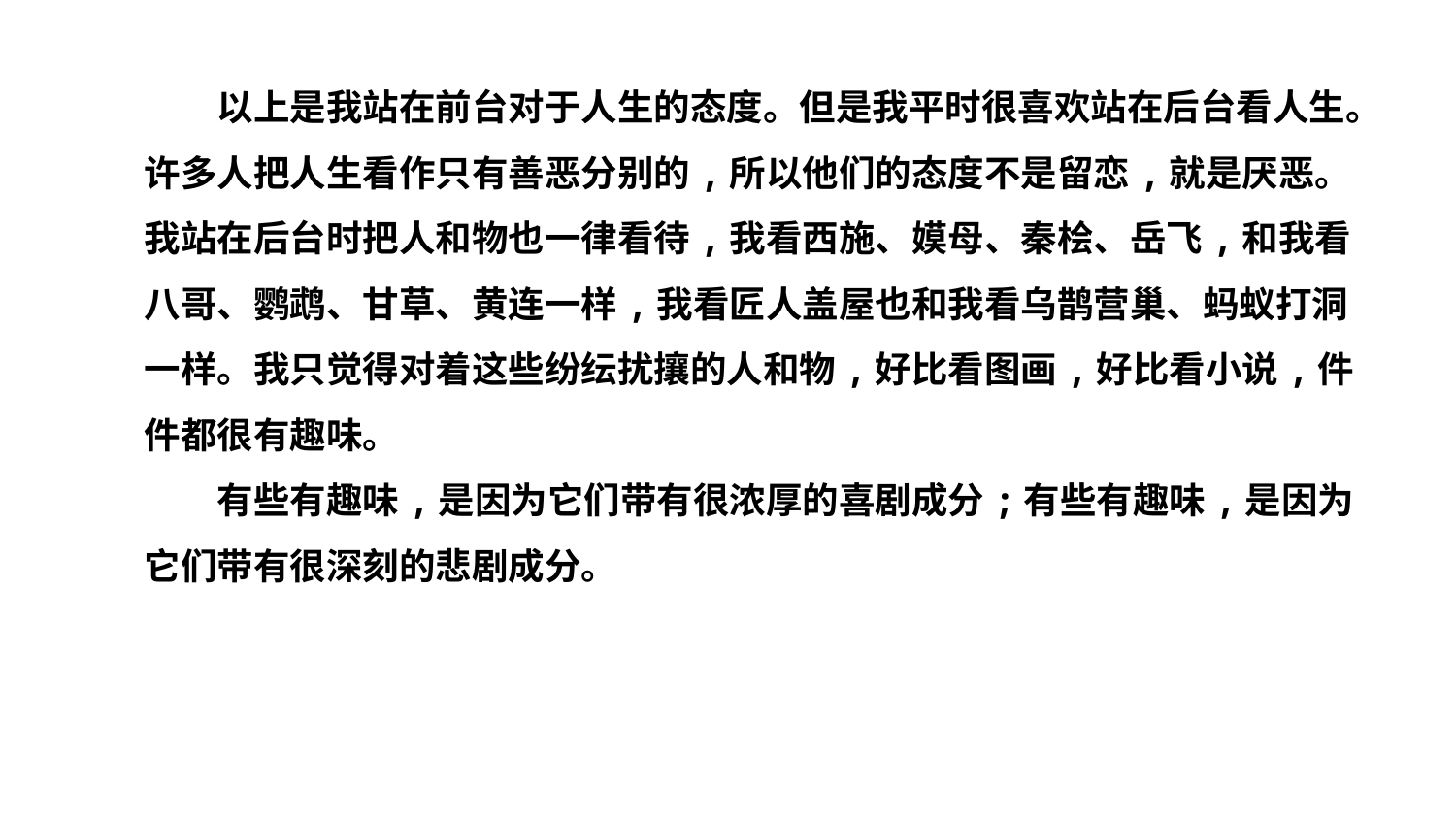

以上是我站在前台对于人生的态度。但是我平时很喜欢站在后台看人生。许多人把人生看作只有善恶分别的,所以他们的态度不是留恋,就是厌恶。我站在后台时把人和物也一律看待,我看西施、嫫母、秦桧、岳飞,和我看八哥、鹦鹉、甘草、黄连一样,我看匠人盖屋也和我看乌鹊营巢、蚂蚁打洞一样。我只觉得对着这些纷纭扰攘的人和物,好比看图画,好比看小说,件件都很有趣味。
　　有些有趣味,是因为它们带有很浓厚的喜剧成分;有些有趣味,是因为它们带有很深刻的悲剧成分。